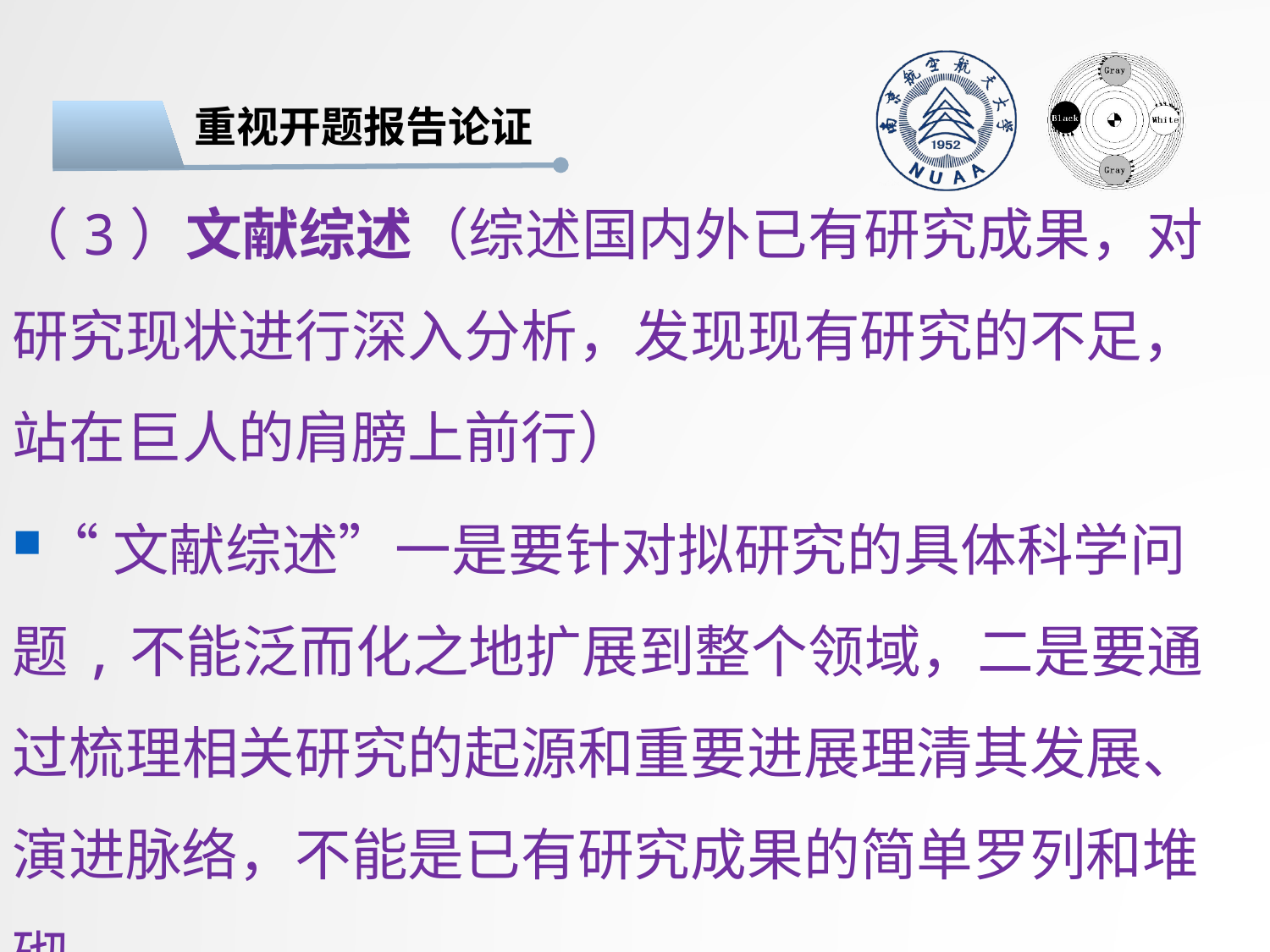

重视开题报告论证
（3）文献综述（综述国内外已有研究成果，对研究现状进行深入分析，发现现有研究的不足，站在巨人的肩膀上前行）
“文献综述”一是要针对拟研究的具体科学问题,不能泛而化之地扩展到整个领域，二是要通过梳理相关研究的起源和重要进展理清其发展、演进脉络，不能是已有研究成果的简单罗列和堆砌。